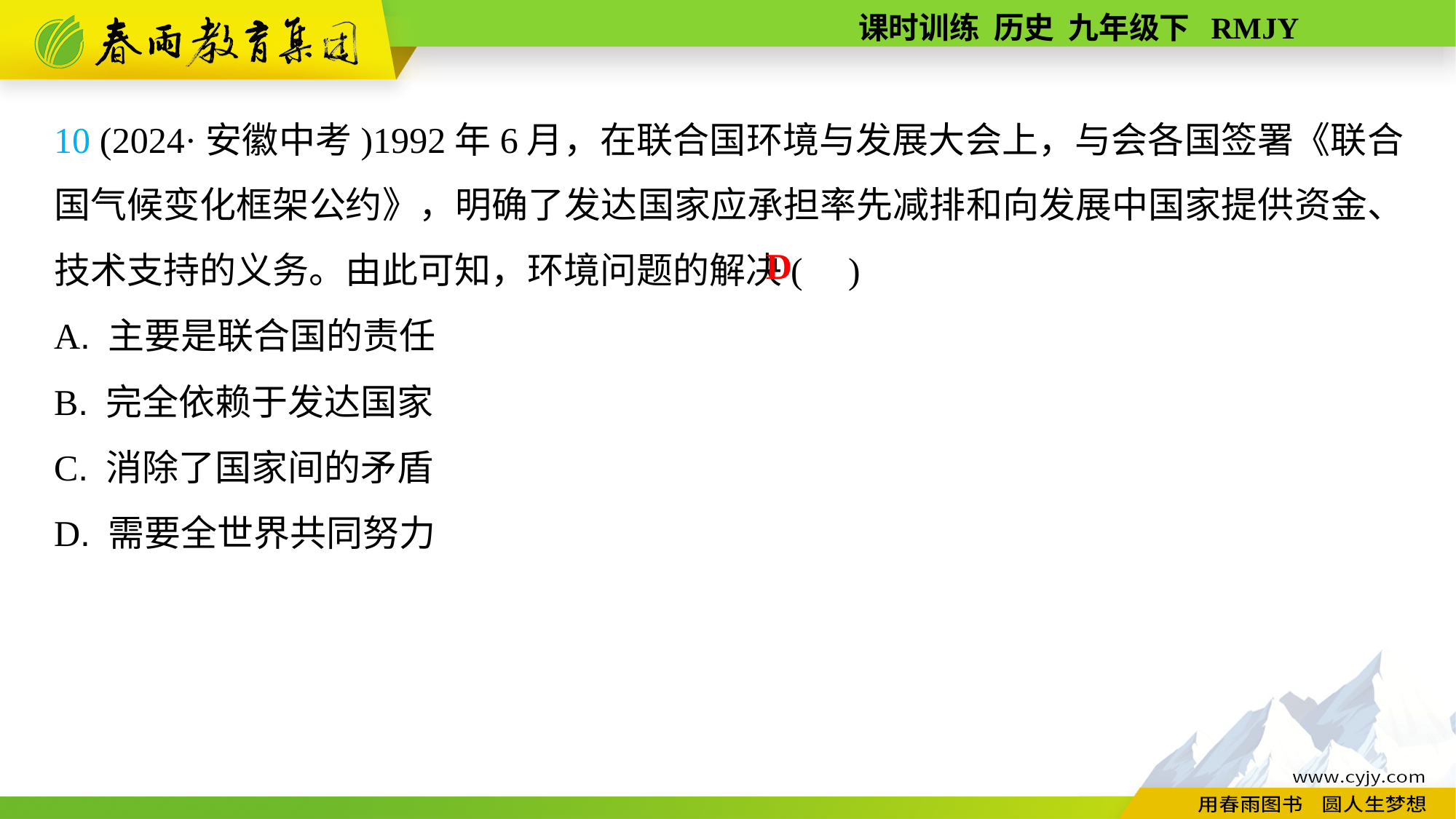

10 (2024·安徽中考)1992年6月，在联合国环境与发展大会上，与会各国签署《联合国气候变化框架公约》，明确了发达国家应承担率先减排和向发展中国家提供资金、技术支持的义务。由此可知，环境问题的解决(     )
A. 主要是联合国的责任
B. 完全依赖于发达国家
C. 消除了国家间的矛盾
D. 需要全世界共同努力

D